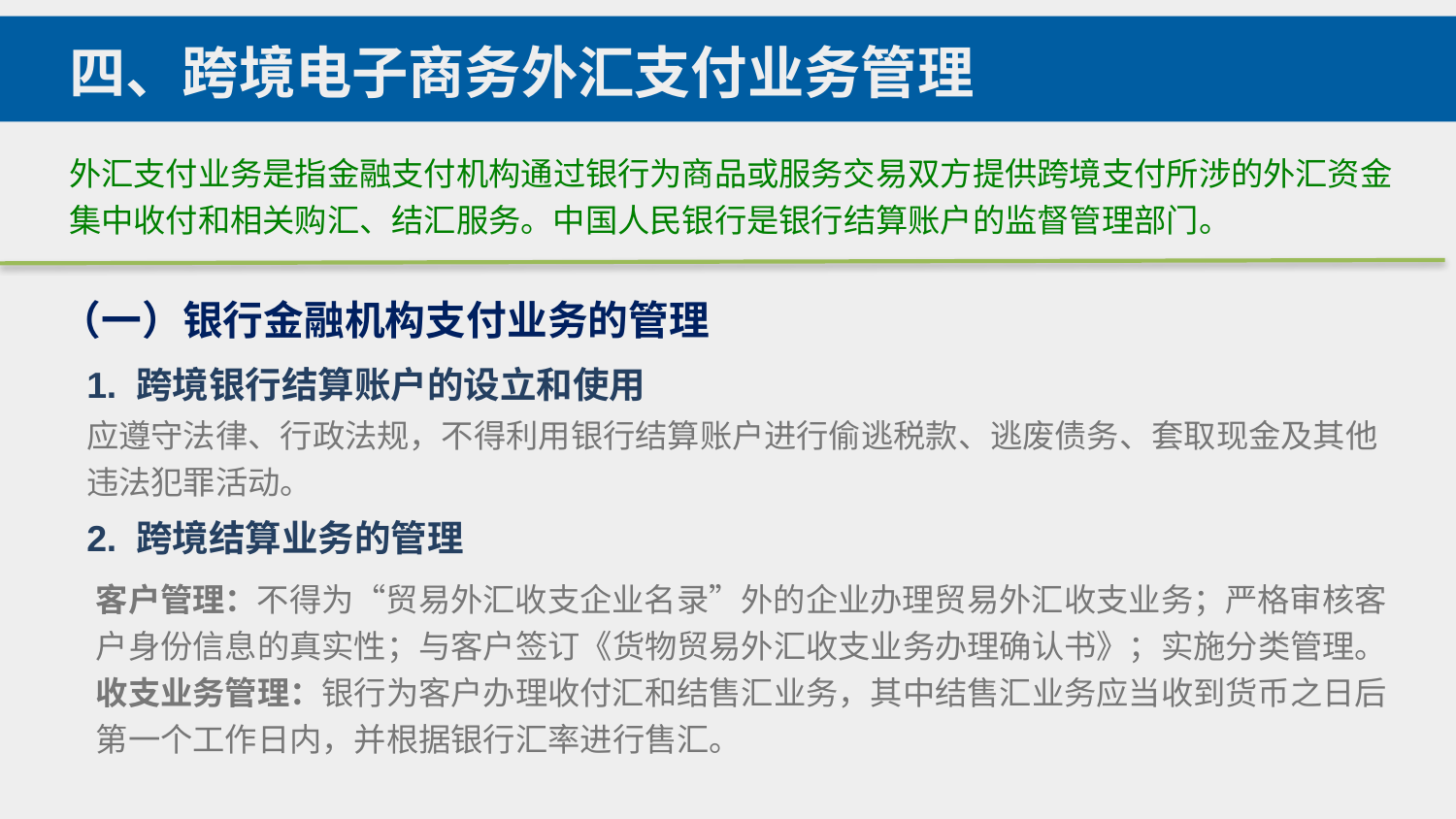

四、跨境电子商务外汇支付业务管理
外汇支付业务是指金融支付机构通过银行为商品或服务交易双方提供跨境支付所涉的外汇资金集中收付和相关购汇、结汇服务。中国人民银行是银行结算账户的监督管理部门。
（一）银行金融机构支付业务的管理
1. 跨境银行结算账户的设立和使用
应遵守法律、行政法规，不得利用银行结算账户进行偷逃税款、逃废债务、套取现金及其他违法犯罪活动。
2. 跨境结算业务的管理
客户管理：不得为“贸易外汇收支企业名录”外的企业办理贸易外汇收支业务；严格审核客户身份信息的真实性；与客户签订《货物贸易外汇收支业务办理确认书》；实施分类管理。
收支业务管理：银行为客户办理收付汇和结售汇业务，其中结售汇业务应当收到货币之日后第一个工作日内，并根据银行汇率进行售汇。